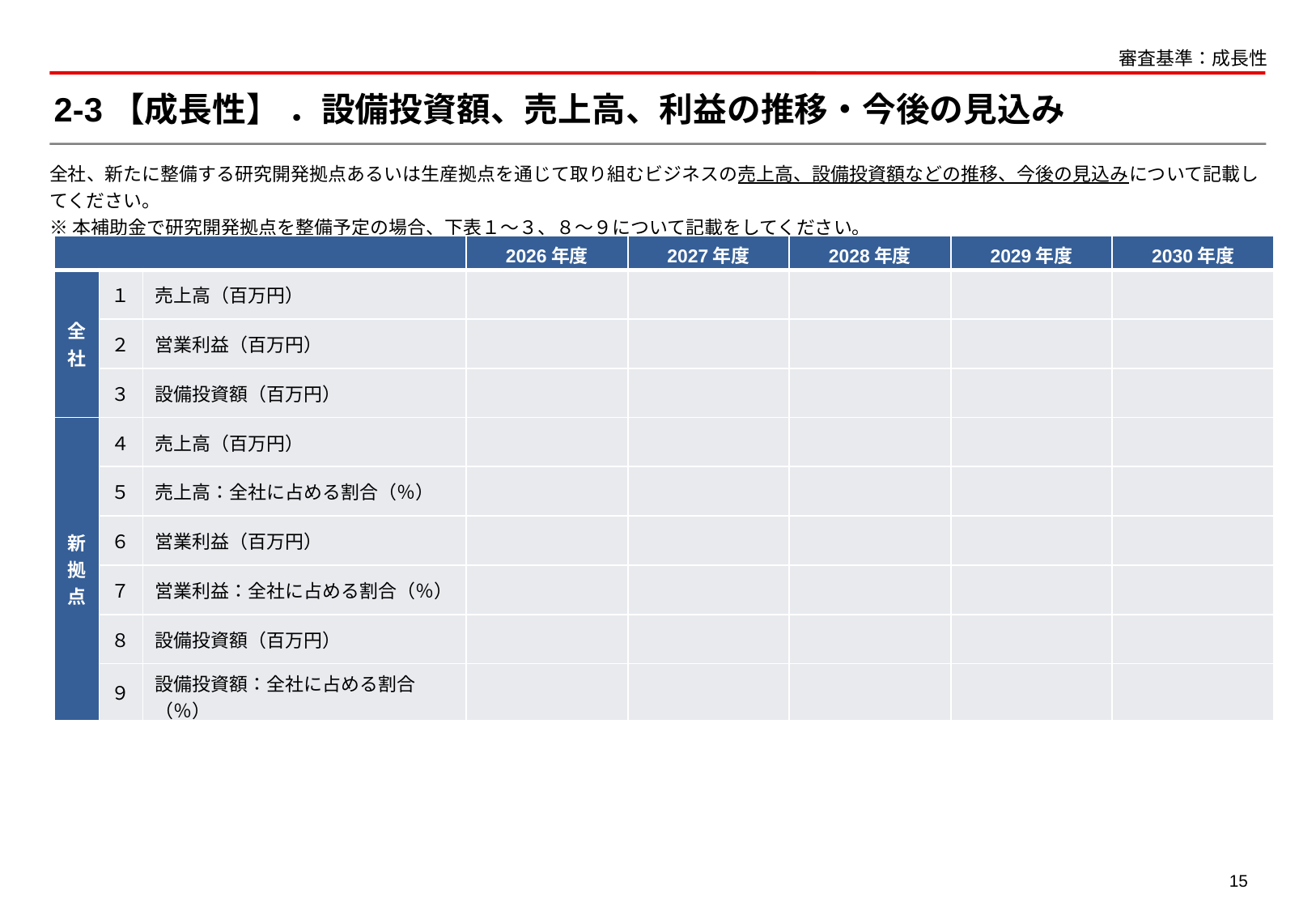

審査基準：成長性
# 2-3【成長性】 ．設備投資額、売上高、利益の推移・今後の見込み
全社、新たに整備する研究開発拠点あるいは生産拠点を通じて取り組むビジネスの売上高、設備投資額などの推移、今後の見込みについて記載してください。
※本補助金で研究開発拠点を整備予定の場合、下表１～３、８～９について記載をしてください。
|  |  |  | 2026年度 | 2027年度 | 2028年度 | 2029年度 | 2030年度 |
| --- | --- | --- | --- | --- | --- | --- | --- |
| 全社 | １ | 売上高（百万円） |  |  |  |  |  |
|  | ２ | 営業利益（百万円） |  |  |  |  |  |
|  | ３ | 設備投資額（百万円） |  |  |  |  |  |
| 新拠点 | ４ | 売上高（百万円） |  |  |  |  |  |
|  | ５ | 売上高：全社に占める割合（％） |  |  |  |  |  |
|  | ６ | 営業利益（百万円） |  |  |  |  |  |
|  | ７ | 営業利益：全社に占める割合（％） |  |  |  |  |  |
|  | ８ | 設備投資額（百万円） |  |  |  |  |  |
|  | ９ | 設備投資額：全社に占める割合（％） |  |  |  |  |  |